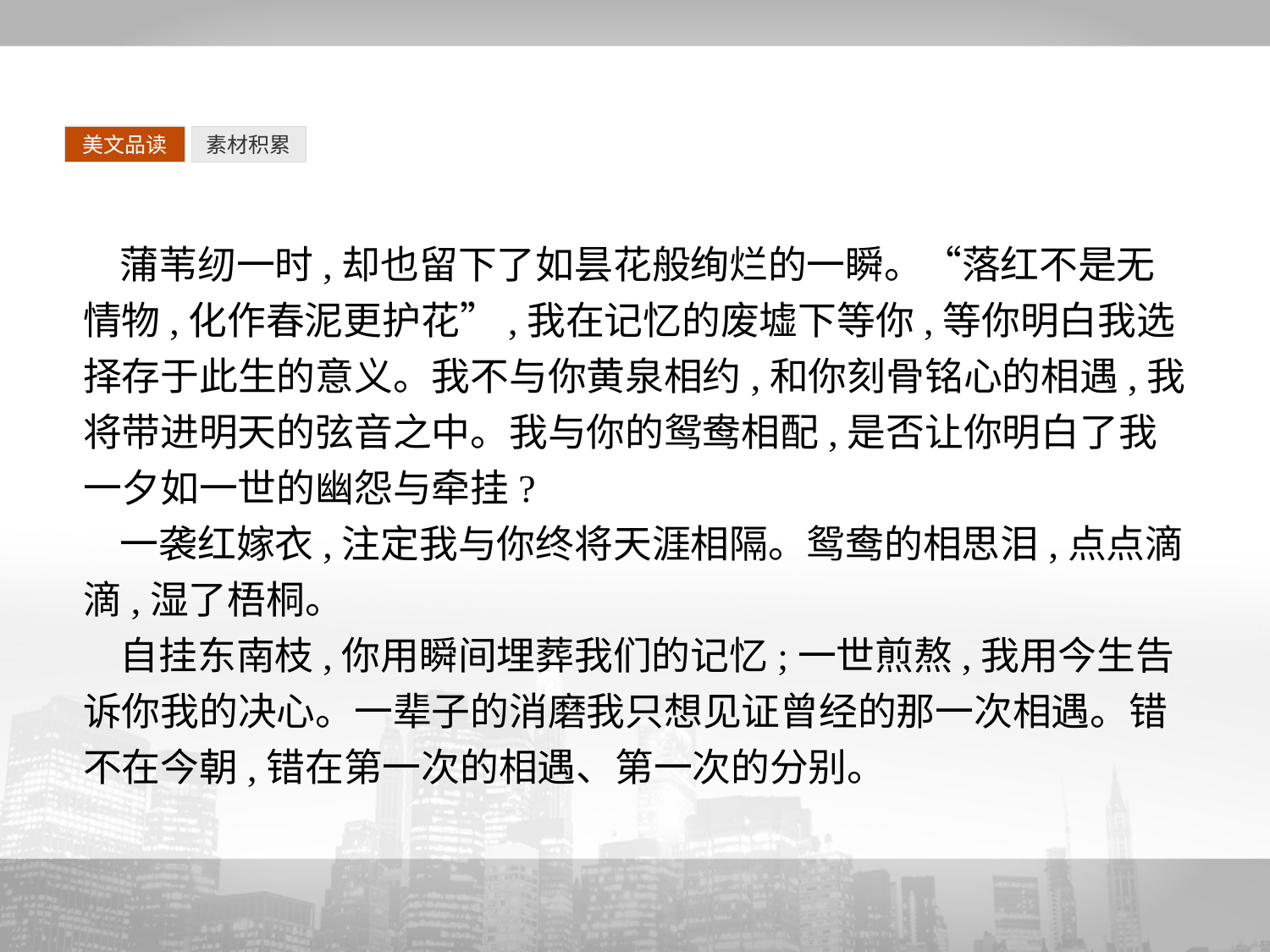

美文品读
素材积累
蒲苇纫一时,却也留下了如昙花般绚烂的一瞬。“落红不是无情物,化作春泥更护花”,我在记忆的废墟下等你,等你明白我选择存于此生的意义。我不与你黄泉相约,和你刻骨铭心的相遇,我将带进明天的弦音之中。我与你的鸳鸯相配,是否让你明白了我一夕如一世的幽怨与牵挂?
一袭红嫁衣,注定我与你终将天涯相隔。鸳鸯的相思泪,点点滴滴,湿了梧桐。
自挂东南枝,你用瞬间埋葬我们的记忆;一世煎熬,我用今生告诉你我的决心。一辈子的消磨我只想见证曾经的那一次相遇。错不在今朝,错在第一次的相遇、第一次的分别。